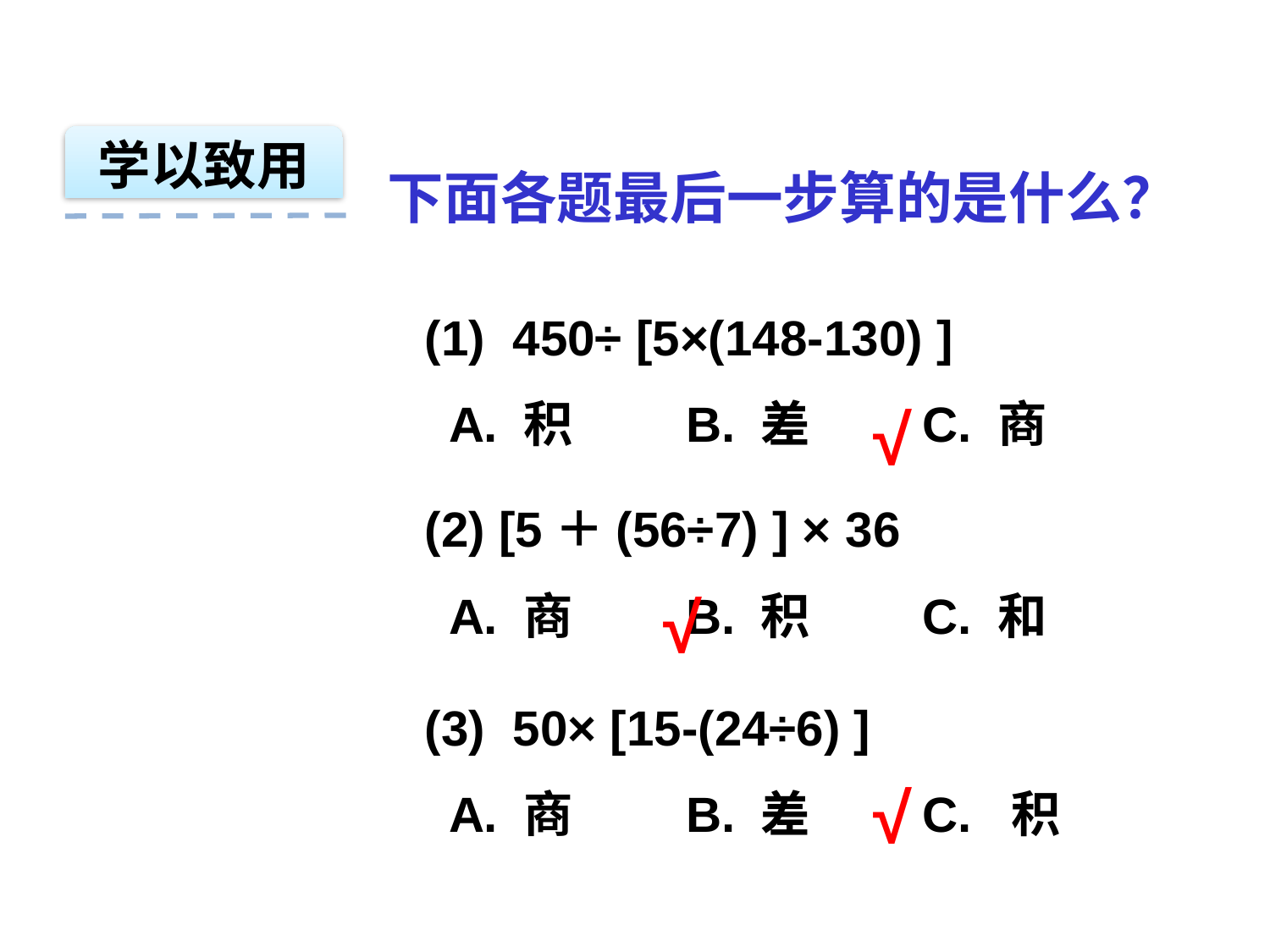

学以致用
下面各题最后一步算的是什么？
 (1)  450÷ [5×(148-130) ]
   A. 积         B. 差         C. 商
√
 (2) [5＋(56÷7) ] × 36
   A. 商         B. 积         C. 和
√
 (3)  50× [15-(24÷6) ]
   A. 商         B. 差         C.  积
√